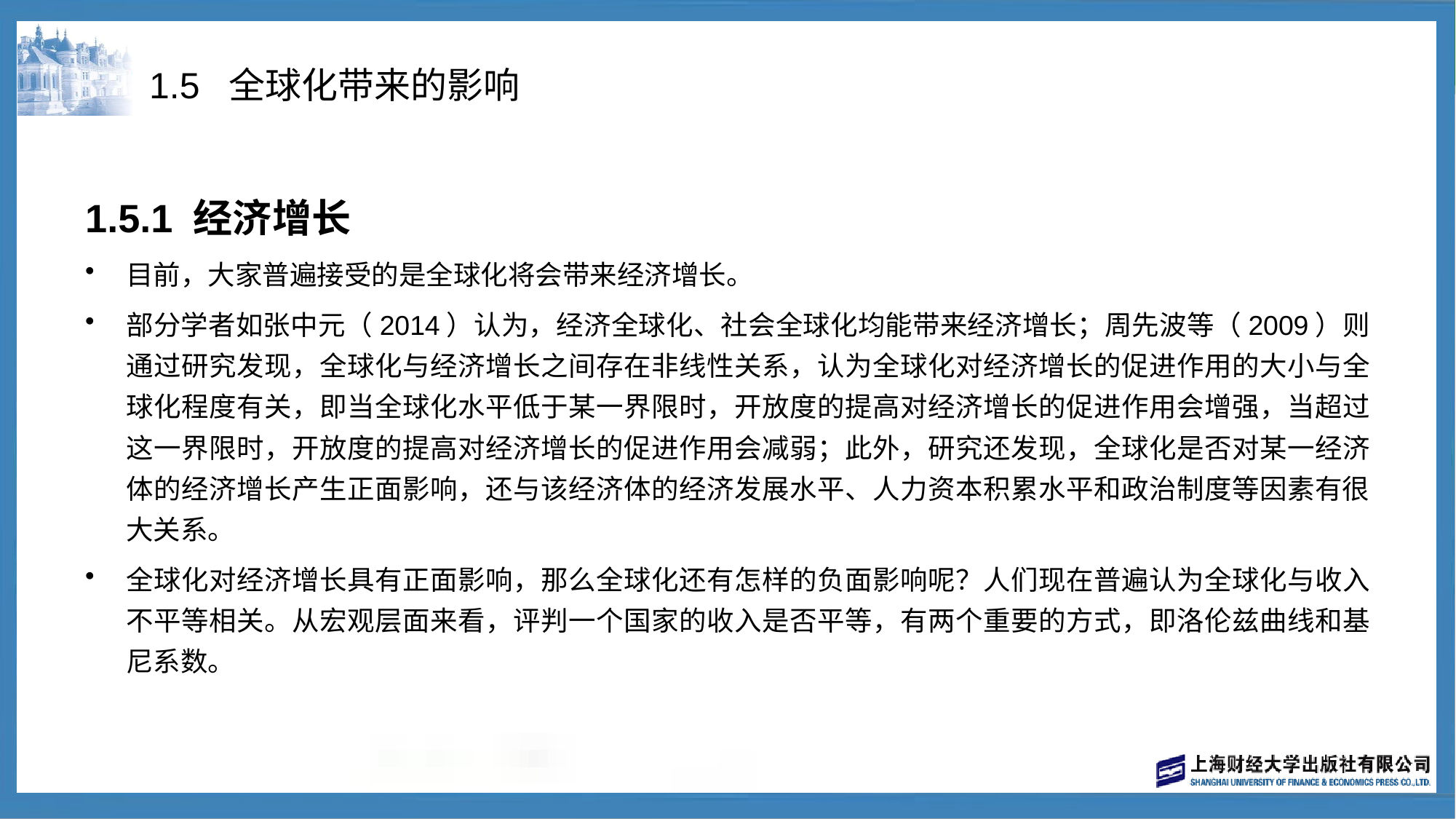

# 1.5  全球化带来的影响
1.5.1 经济增长
目前，大家普遍接受的是全球化将会带来经济增长。
部分学者如张中元（2014）认为，经济全球化、社会全球化均能带来经济增长；周先波等（2009）则通过研究发现，全球化与经济增长之间存在非线性关系，认为全球化对经济增长的促进作用的大小与全球化程度有关，即当全球化水平低于某一界限时，开放度的提高对经济增长的促进作用会增强，当超过这一界限时，开放度的提高对经济增长的促进作用会减弱；此外，研究还发现，全球化是否对某一经济体的经济增长产生正面影响，还与该经济体的经济发展水平、人力资本积累水平和政治制度等因素有很大关系。
全球化对经济增长具有正面影响，那么全球化还有怎样的负面影响呢？人们现在普遍认为全球化与收入不平等相关。从宏观层面来看，评判一个国家的收入是否平等，有两个重要的方式，即洛伦兹曲线和基尼系数。